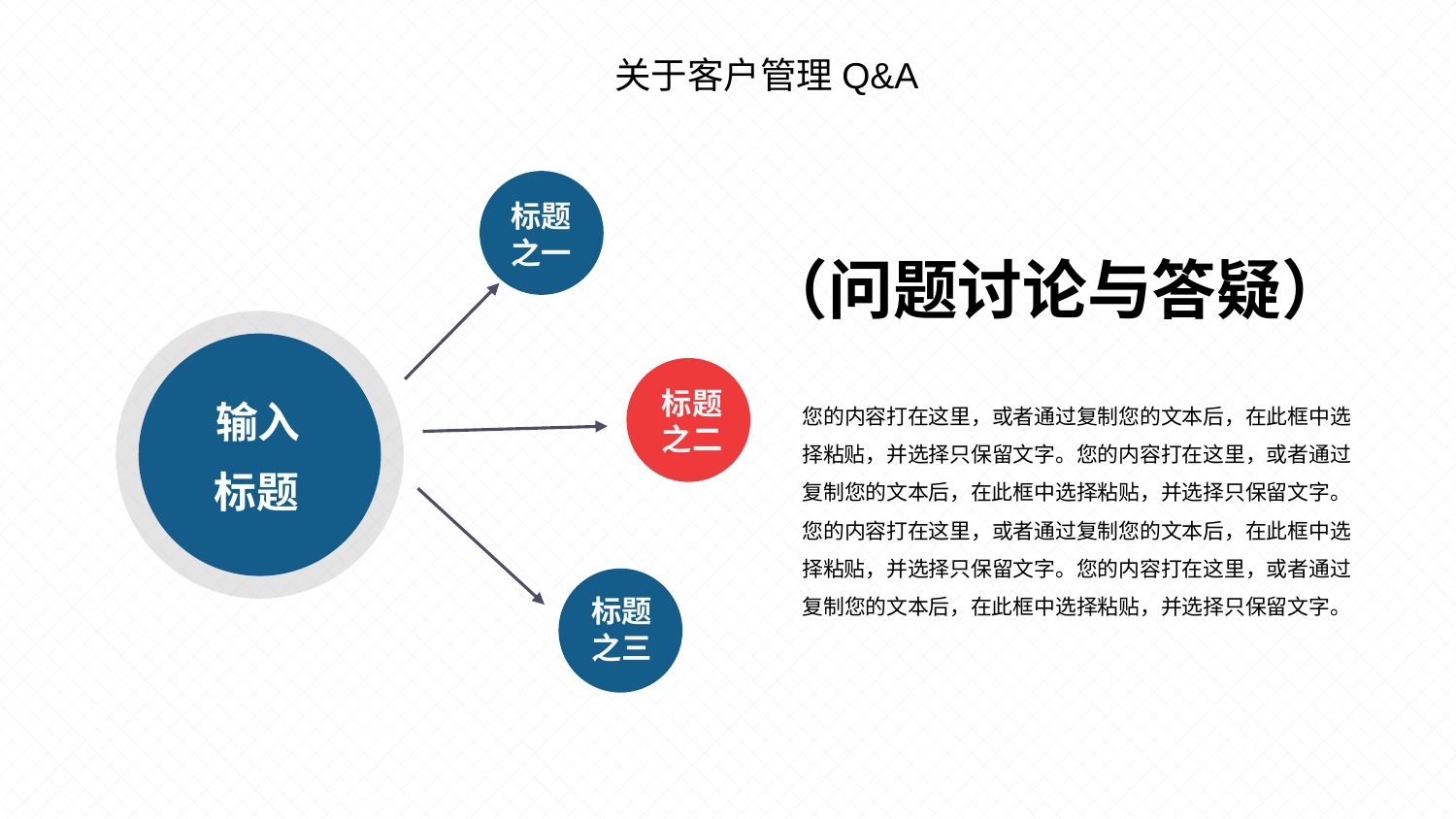

标题之一
（问题讨论与答疑）

标题之二
您的内容打在这里，或者通过复制您的文本后，在此框中选择粘贴，并选择只保留文字。您的内容打在这里，或者通过复制您的文本后，在此框中选择粘贴，并选择只保留文字。您的内容打在这里，或者通过复制您的文本后，在此框中选择粘贴，并选择只保留文字。您的内容打在这里，或者通过复制您的文本后，在此框中选择粘贴，并选择只保留文字。
输入

标题

标题之三